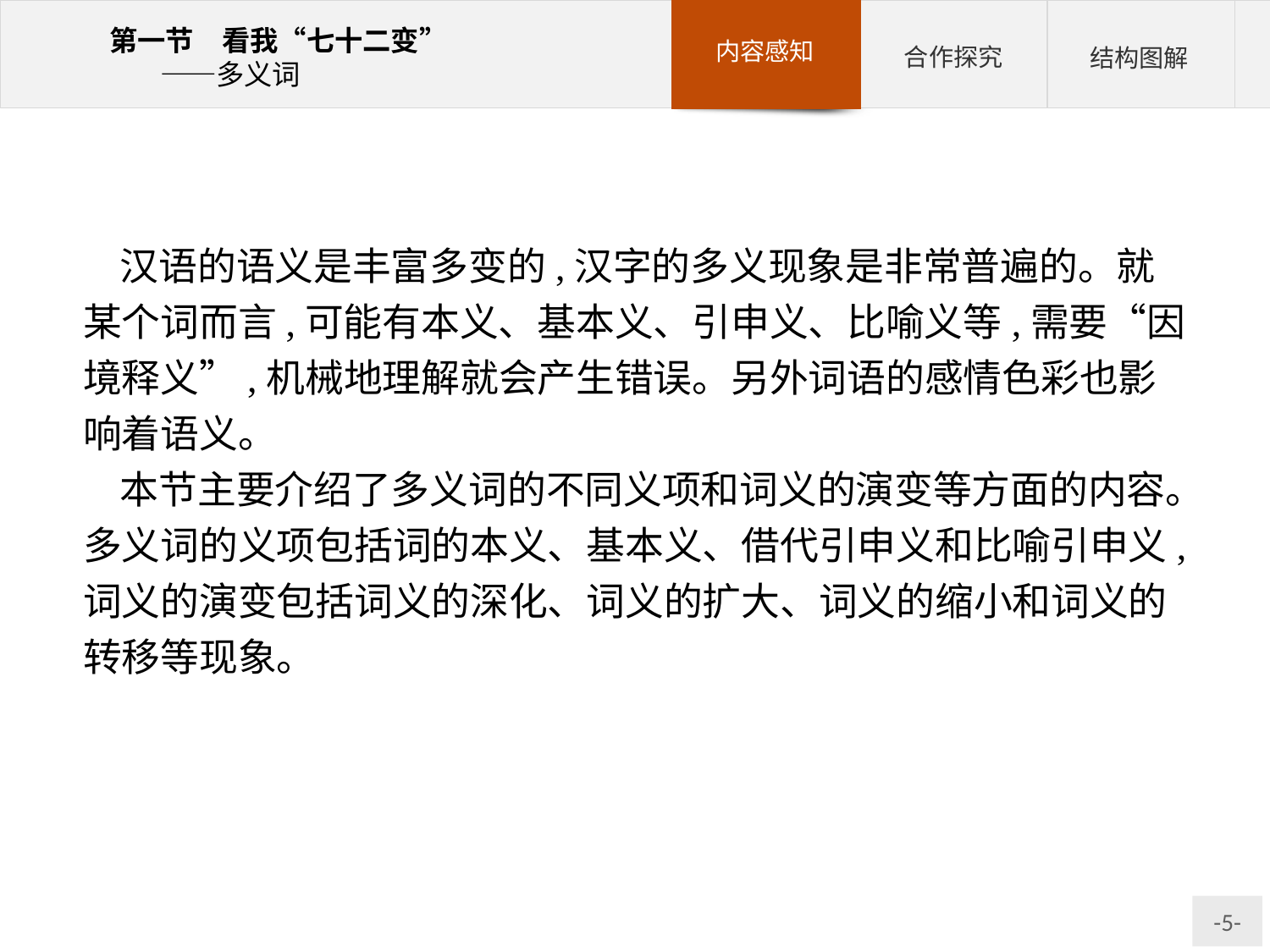

汉语的语义是丰富多变的,汉字的多义现象是非常普遍的。就某个词而言,可能有本义、基本义、引申义、比喻义等,需要“因境释义”,机械地理解就会产生错误。另外词语的感情色彩也影响着语义。
本节主要介绍了多义词的不同义项和词义的演变等方面的内容。多义词的义项包括词的本义、基本义、借代引申义和比喻引申义,词义的演变包括词义的深化、词义的扩大、词义的缩小和词义的转移等现象。